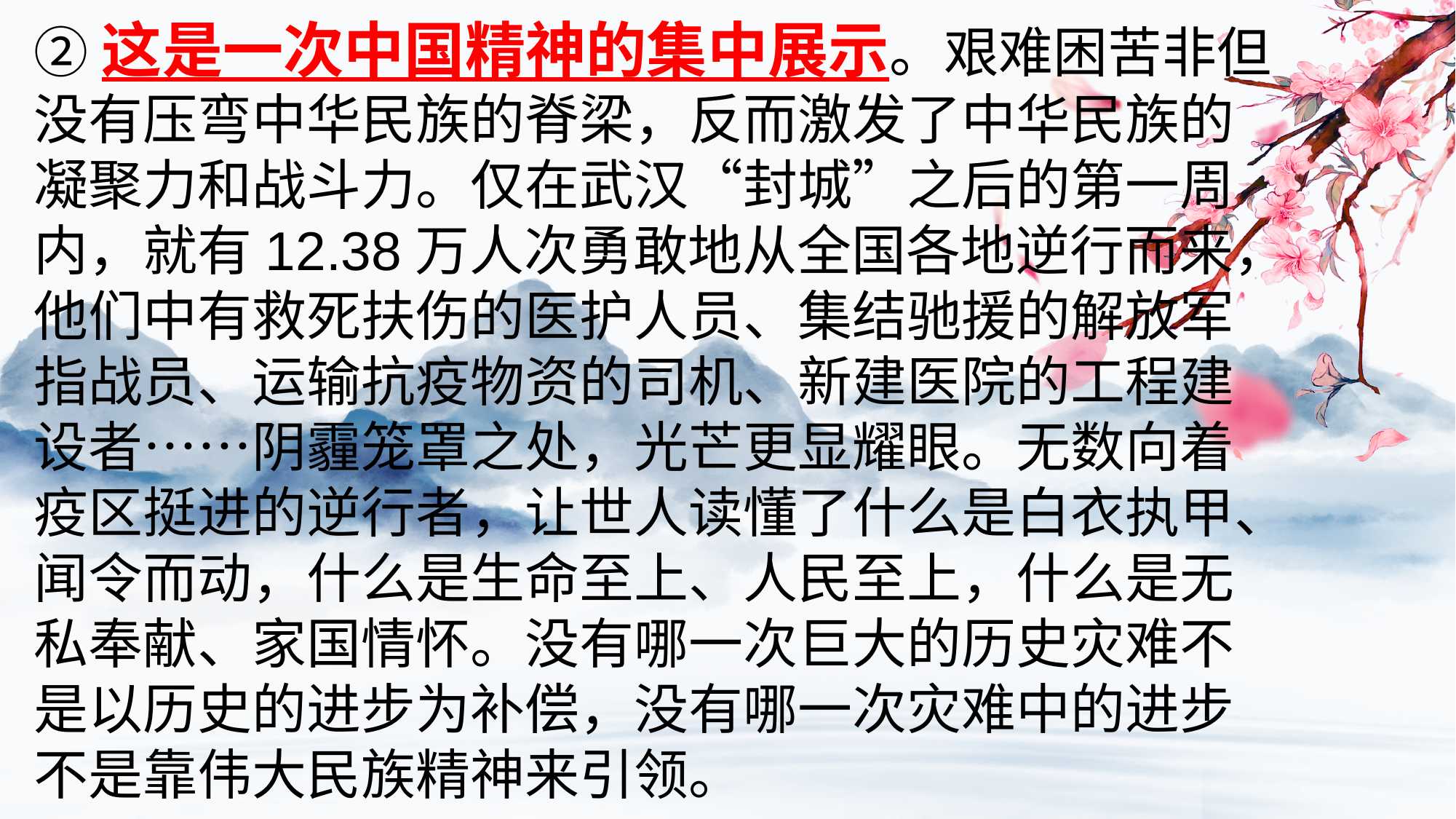

②这是一次中国精神的集中展示。艰难困苦非但没有压弯中华民族的脊梁，反而激发了中华民族的凝聚力和战斗力。仅在武汉“封城”之后的第一周内，就有12.38万人次勇敢地从全国各地逆行而来，他们中有救死扶伤的医护人员、集结驰援的解放军指战员、运输抗疫物资的司机、新建医院的工程建设者……阴霾笼罩之处，光芒更显耀眼。无数向着疫区挺进的逆行者，让世人读懂了什么是白衣执甲、闻令而动，什么是生命至上、人民至上，什么是无私奉献、家国情怀。没有哪一次巨大的历史灾难不是以历史的进步为补偿，没有哪一次灾难中的进步不是靠伟大民族精神来引领。